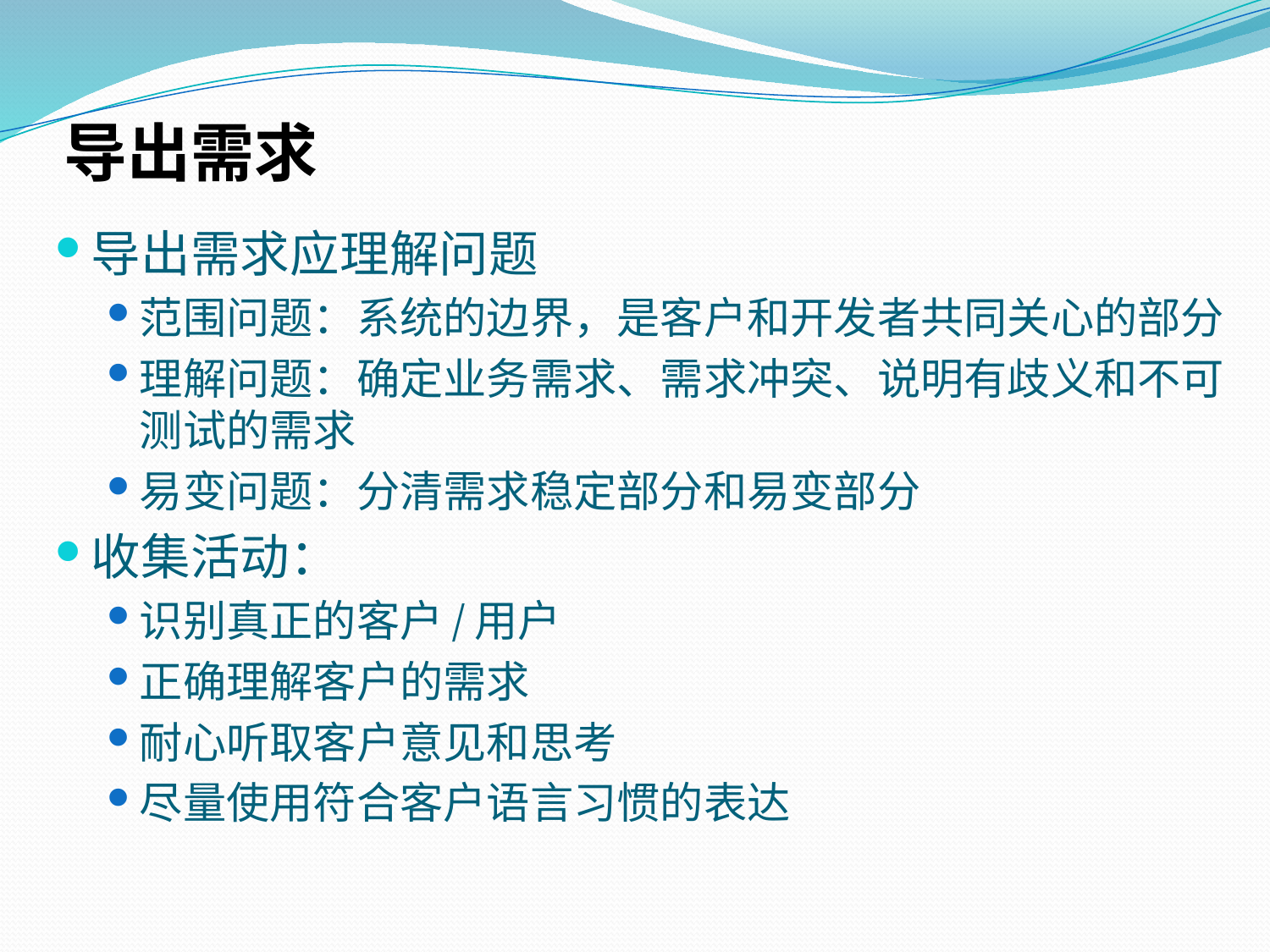

# 导出需求
导出需求应理解问题
范围问题：系统的边界，是客户和开发者共同关心的部分
理解问题：确定业务需求、需求冲突、说明有歧义和不可测试的需求
易变问题：分清需求稳定部分和易变部分
收集活动：
识别真正的客户/用户
正确理解客户的需求
耐心听取客户意见和思考
尽量使用符合客户语言习惯的表达